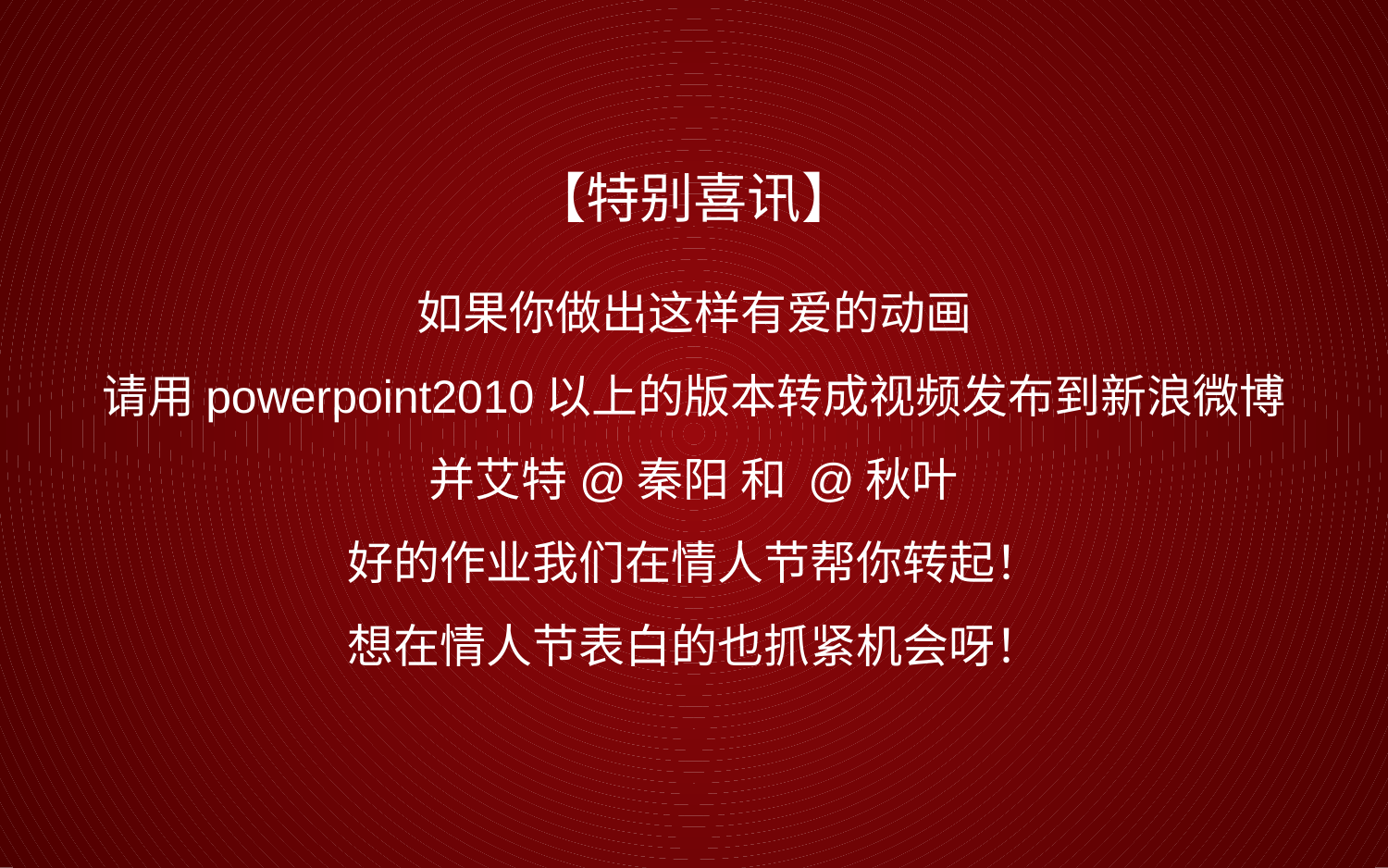

【特别喜讯】

如果你做出这样有爱的动画
请用powerpoint2010以上的版本转成视频发布到新浪微博
并艾特@秦阳 和 @秋叶
好的作业我们在情人节帮你转起！
想在情人节表白的也抓紧机会呀！